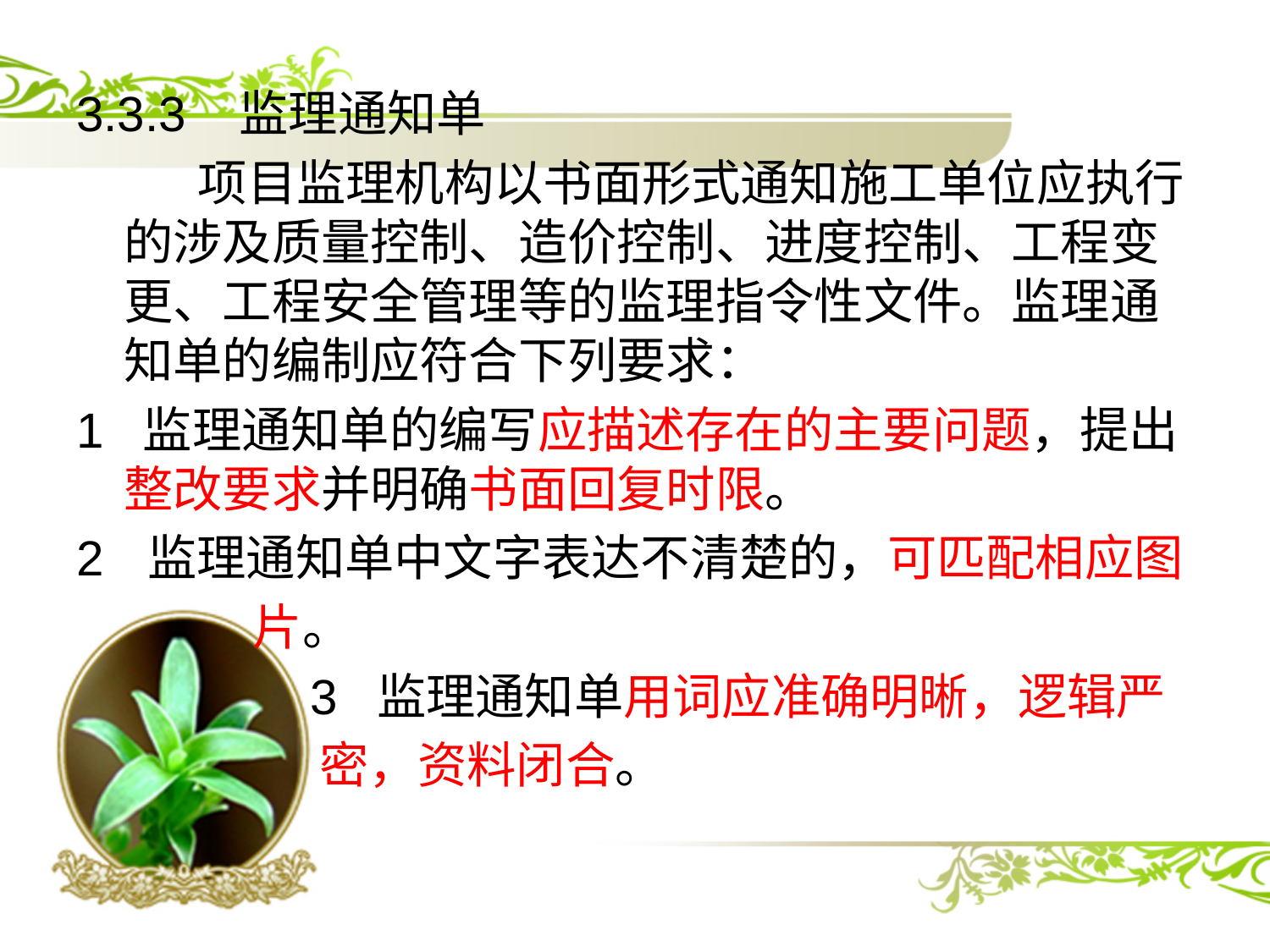

3.3.3   监理通知单
          项目监理机构以书面形式通知施工单位应执行的涉及质量控制、造价控制、进度控制、工程变更、工程安全管理等的监理指令性文件。监理通知单的编制应符合下列要求：
1  监理通知单的编写应描述存在的主要问题，提出整改要求并明确书面回复时限。
监理通知单中文字表达不清楚的，可匹配相应图
               片。
                 3  监理通知单用词应准确明晰，逻辑严
                     密，资料闭合。